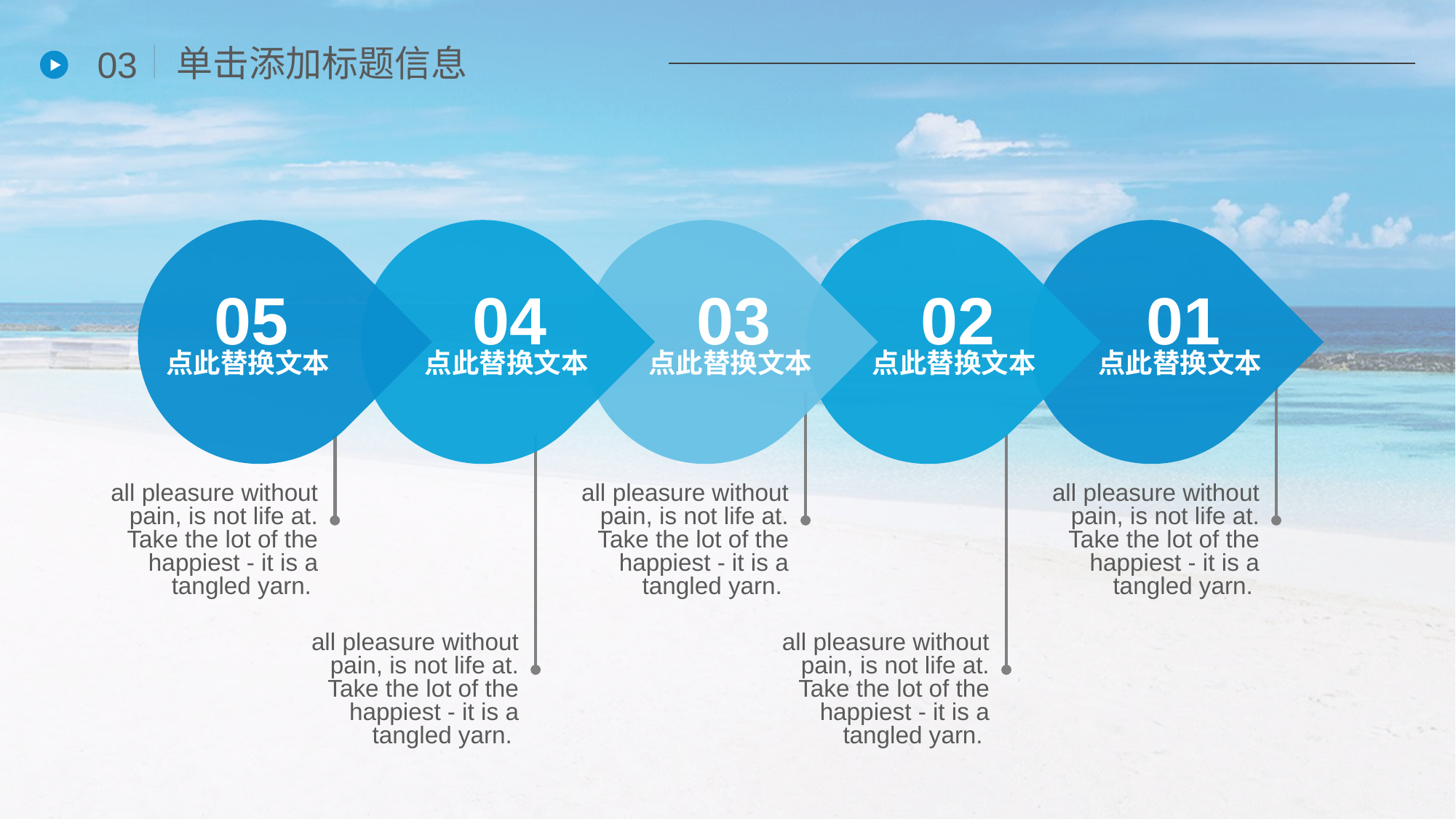

单击添加标题信息
03

05
点此替换文本

04
点此替换文本

03
点此替换文本

02
点此替换文本

01
点此替换文本
all pleasure without pain, is not life at. Take the lot of the happiest - it is a tangled yarn.
all pleasure without pain, is not life at. Take the lot of the happiest - it is a tangled yarn.
all pleasure without pain, is not life at. Take the lot of the happiest - it is a tangled yarn.
all pleasure without pain, is not life at. Take the lot of the happiest - it is a tangled yarn.
all pleasure without pain, is not life at. Take the lot of the happiest - it is a tangled yarn.